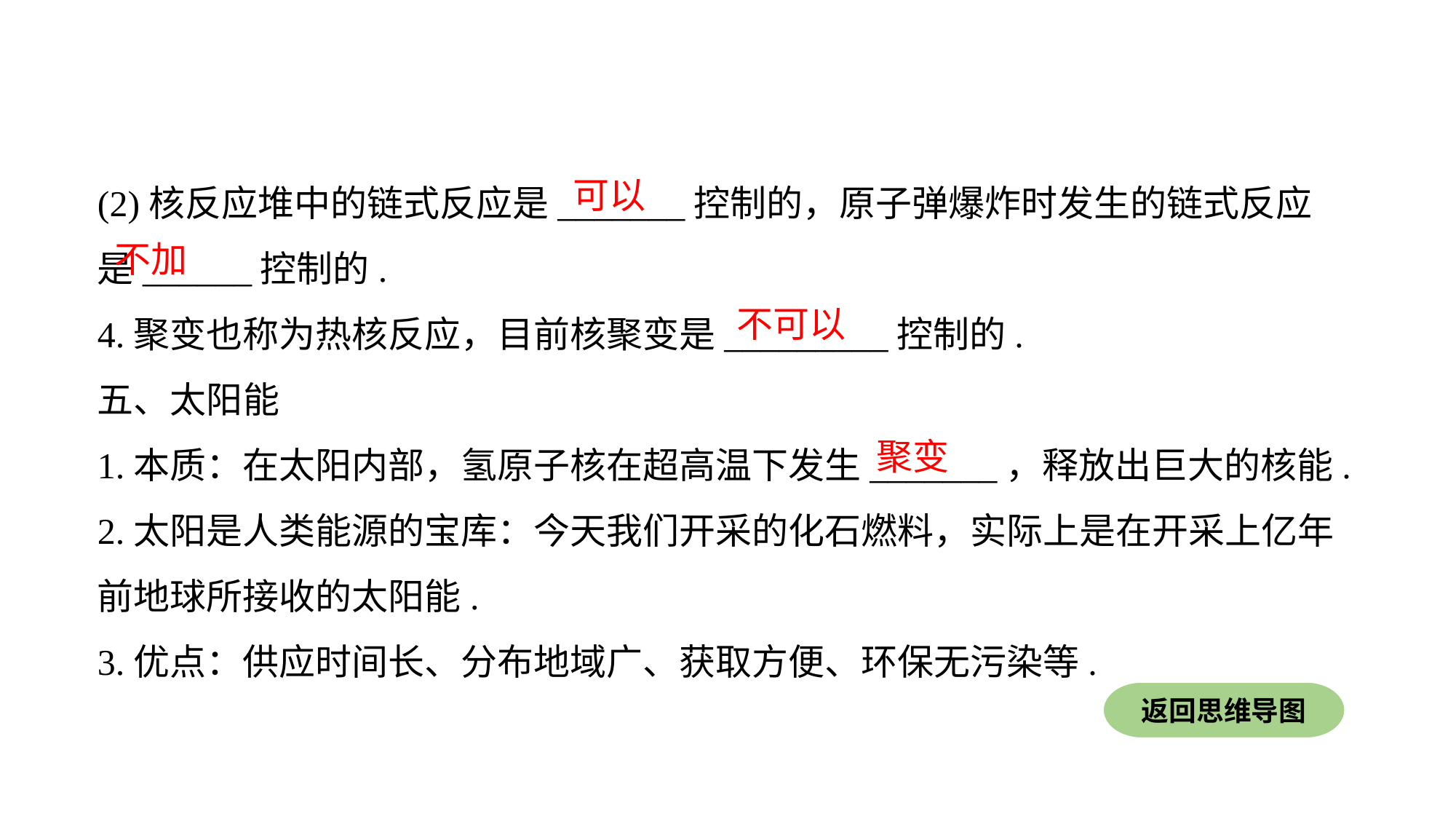

(2)核反应堆中的链式反应是_______控制的，原子弹爆炸时发生的链式反应是______控制的.
4.聚变也称为热核反应，目前核聚变是_________控制的.
五、太阳能
1.本质：在太阳内部，氢原子核在超高温下发生_______，释放出巨大的核能.
2.太阳是人类能源的宝库：今天我们开采的化石燃料，实际上是在开采上亿年前地球所接收的太阳能.
3.优点：供应时间长、分布地域广、获取方便、环保无污染等.
可以
不加
不可以
聚变
返回思维导图